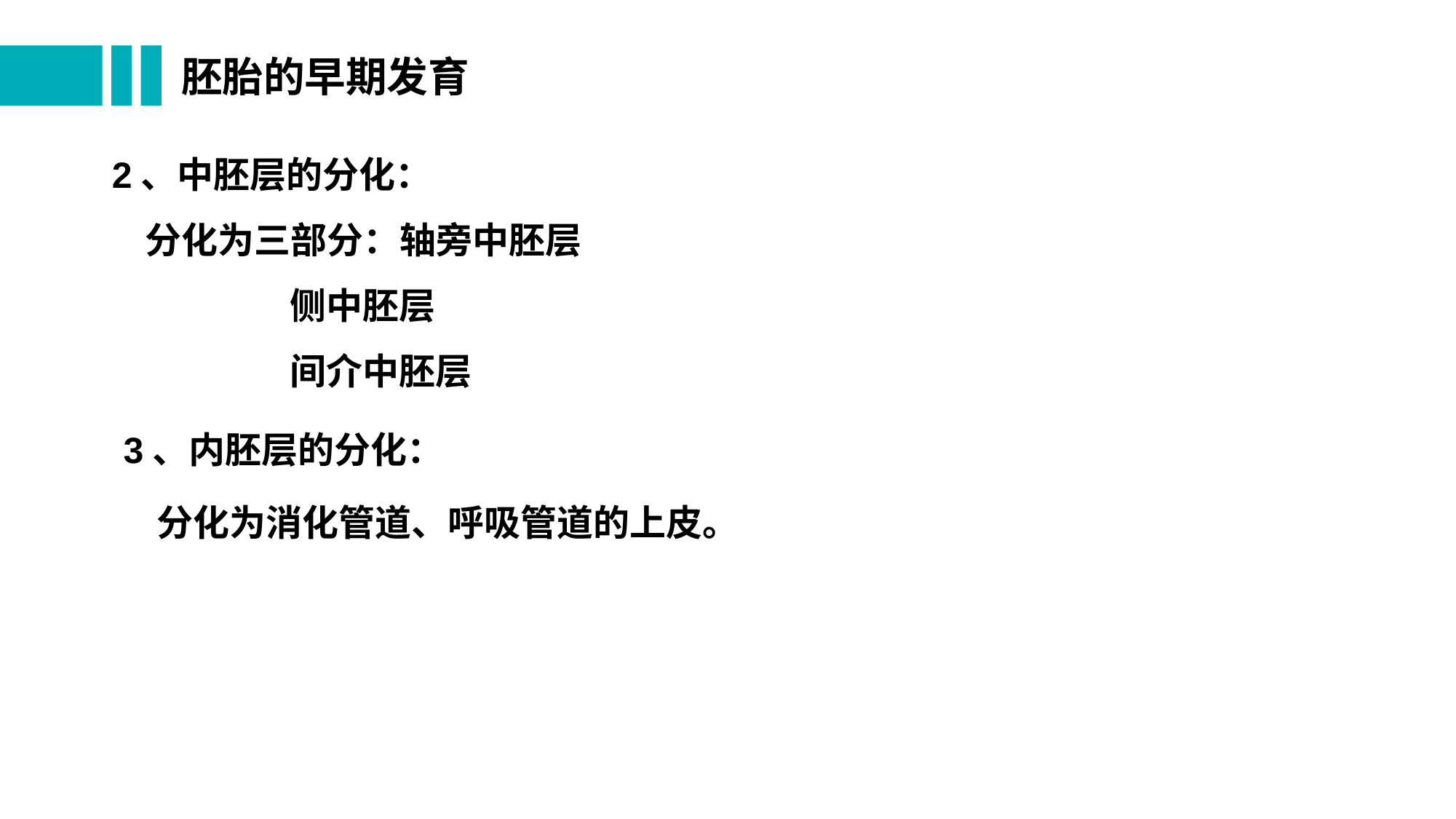

# 胚胎的早期发育

2、中胚层的分化：
   分化为三部分：轴旁中胚层
              侧中胚层
              间介中胚层
3、内胚层的分化：
   分化为消化管道、呼吸管道的上皮。